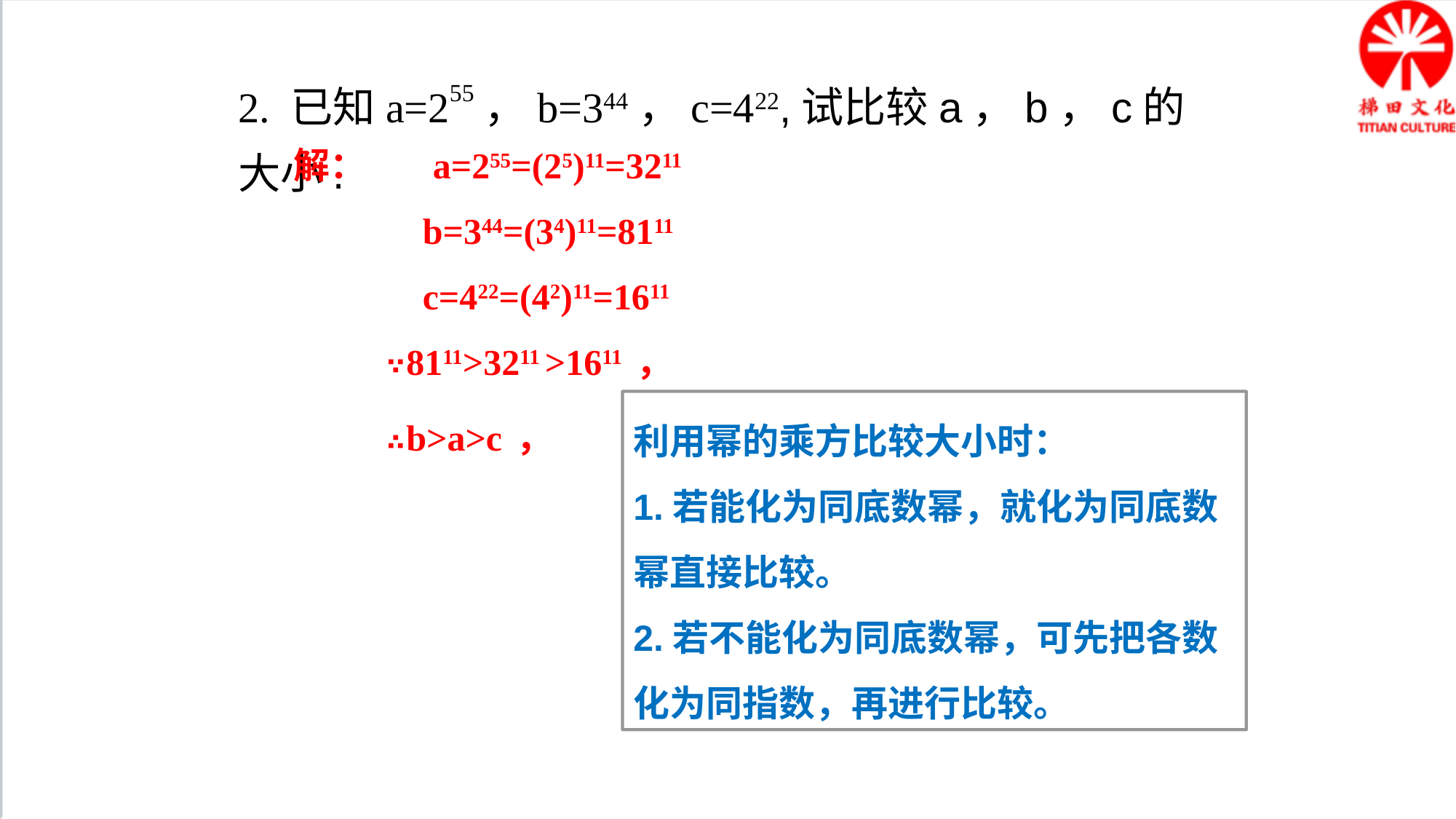

2. 已知a=255，b=344，c=422,试比较a，b，c的大小.
 解：       a=255=(25)11=3211
                b=344=(34)11=8111
                c=422=(42)11=1611
            ∵8111>3211 >1611 ，
            ∴b>a>c ，
利用幂的乘方比较大小时：
1.若能化为同底数幂，就化为同底数幂直接比较。
2.若不能化为同底数幂，可先把各数化为同指数，再进行比较。